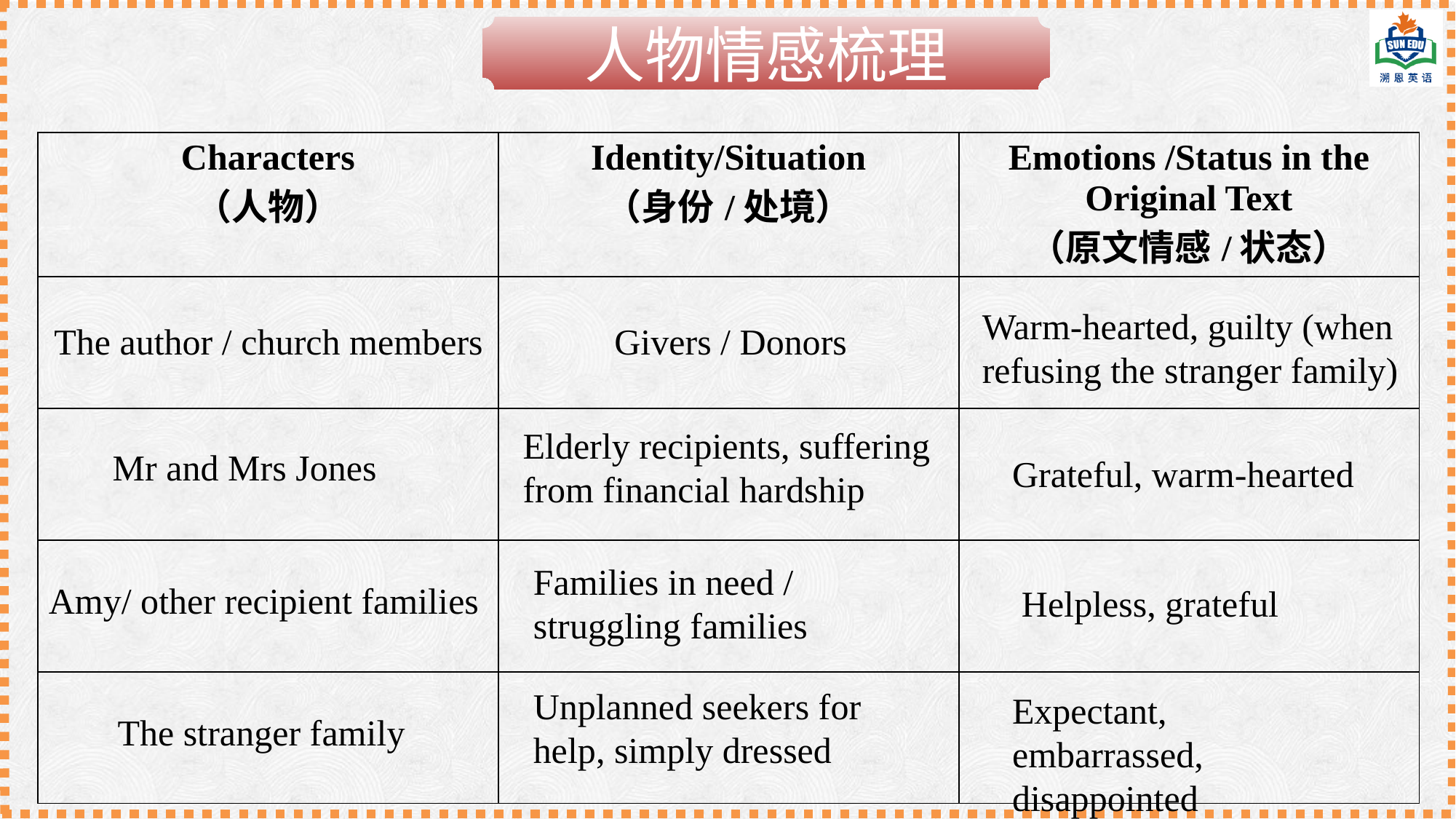

人物情感梳理
| Characters （人物） | Identity/Situation （身份/处境） | Emotions /Status in the Original Text （原文情感/状态） |
| --- | --- | --- |
|  |  |  |
|  |  |  |
|  |  |  |
|  |  |  |
Warm-hearted, guilty (when refusing the stranger family)
The author / church members
Givers / Donors
Elderly recipients, suffering from financial hardship
Mr and Mrs Jones
Grateful, warm-hearted
Families in need / struggling families
Helpless, grateful
Amy/ other recipient families
Unplanned seekers for help, simply dressed
The stranger family
Expectant, embarrassed, disappointed